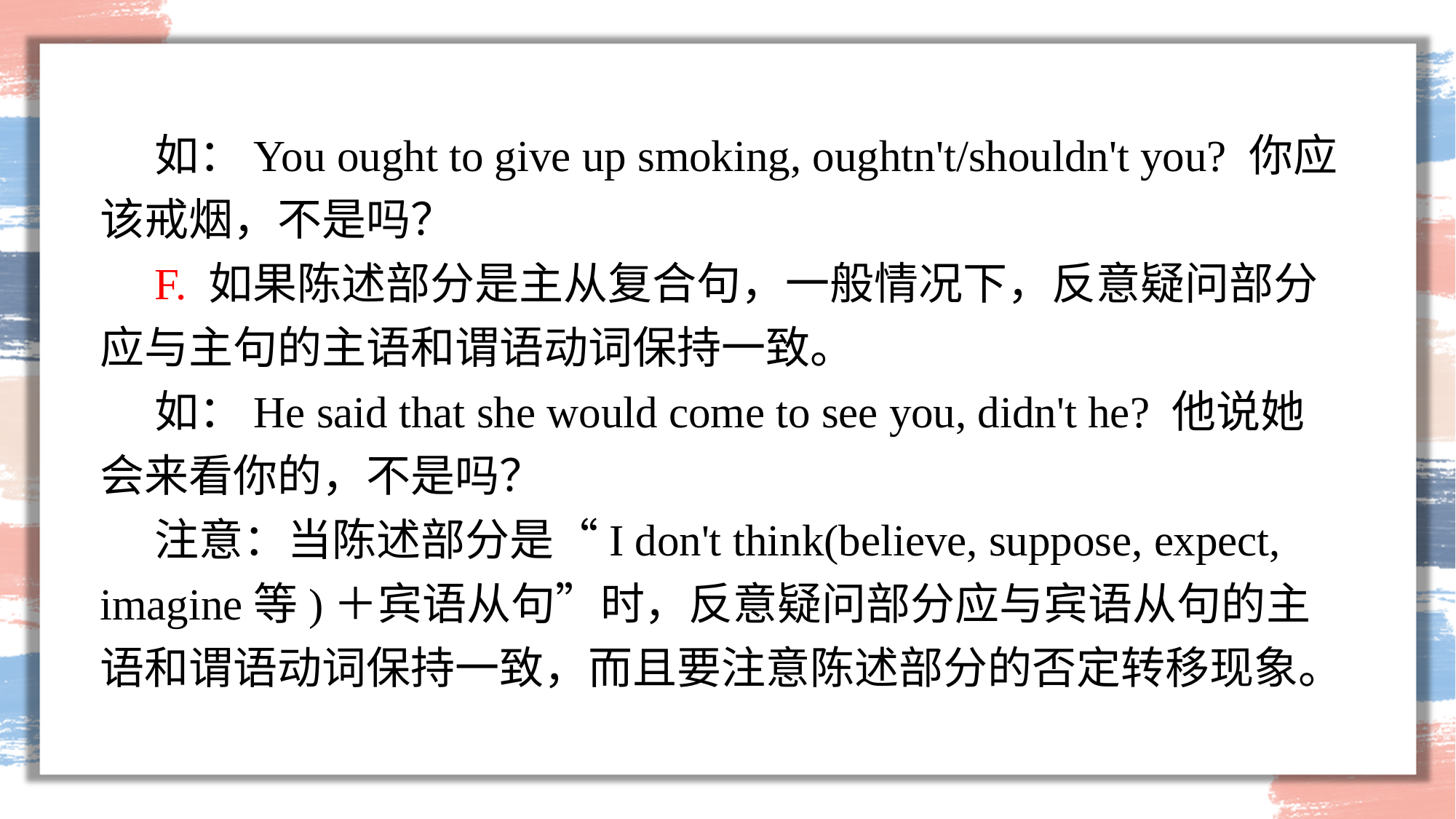

如：You ought to give up smoking, oughtn't/shouldn't you? 你应该戒烟，不是吗？
F. 如果陈述部分是主从复合句，一般情况下，反意疑问部分应与主句的主语和谓语动词保持一致。
如：He said that she would come to see you, didn't he? 他说她会来看你的，不是吗？
注意：当陈述部分是“I don't think(believe, suppose, expect, imagine等)＋宾语从句”时，反意疑问部分应与宾语从句的主语和谓语动词保持一致，而且要注意陈述部分的否定转移现象。